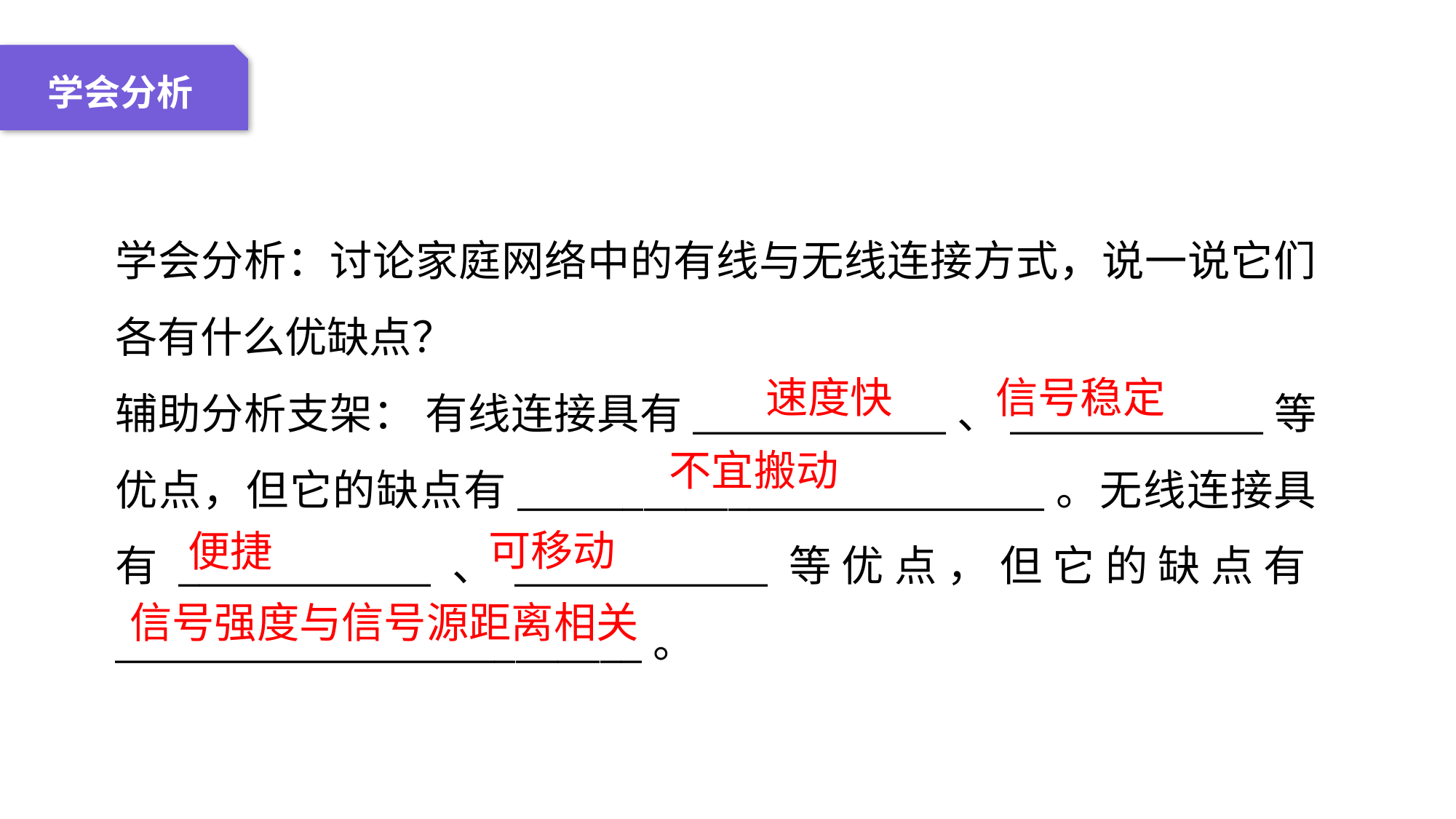

04 名词解释
01 准备过程
02 整体结构
03 重点说明
学会分析
学会分析：讨论家庭网络中的有线与无线连接方式，说一说它们各有什么优缺点？
辅助分析支架： 有线连接具有____________、____________等优点，但它的缺点有_________________________。无线连接具有____________、____________等优点，但它的缺点有_________________________。
速度快
信号稳定
不宜搬动
可移动
便捷
信号强度与信号源距离相关